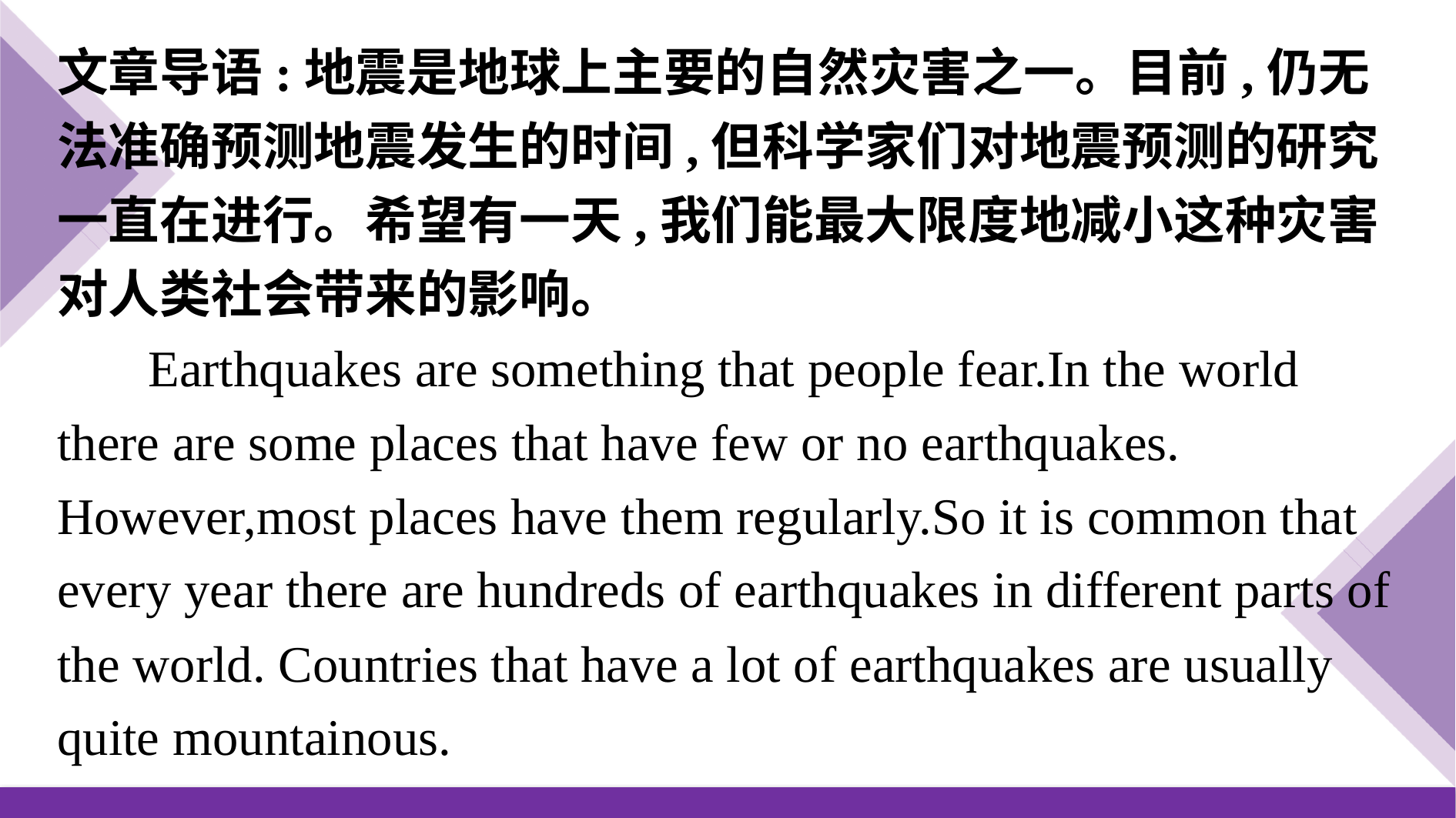

文章导语:地震是地球上主要的自然灾害之一。目前,仍无法准确预测地震发生的时间,但科学家们对地震预测的研究一直在进行。希望有一天,我们能最大限度地减小这种灾害对人类社会带来的影响。
Earthquakes are something that people fear.In the world there are some places that have few or no earthquakes. However,most places have them regularly.So it is common that every year there are hundreds of earthquakes in different parts of the world. Countries that have a lot of earthquakes are usually quite mountainous.